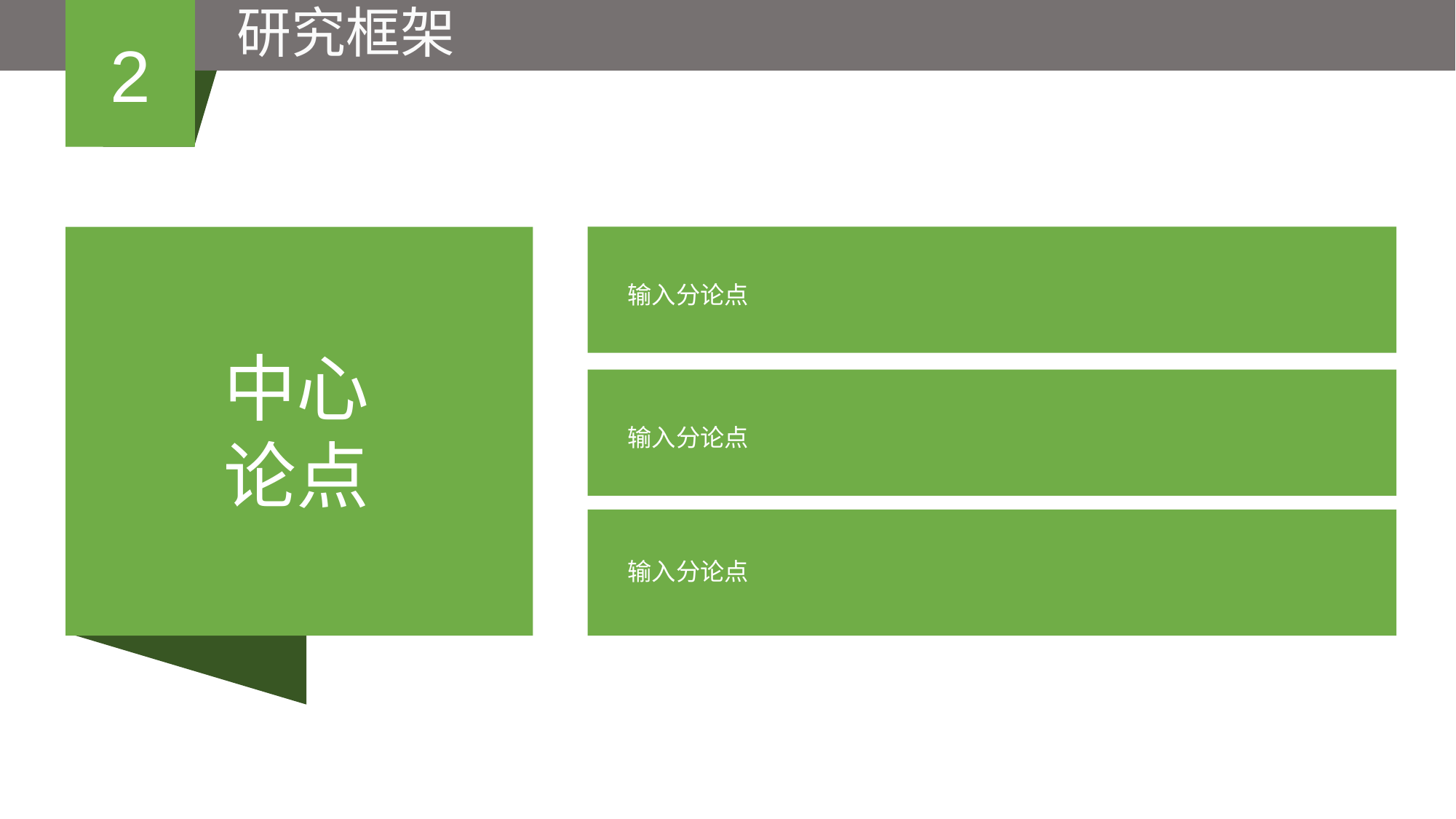

研究框架
2

输入分论点
中心
论点

输入分论点
输入分论点